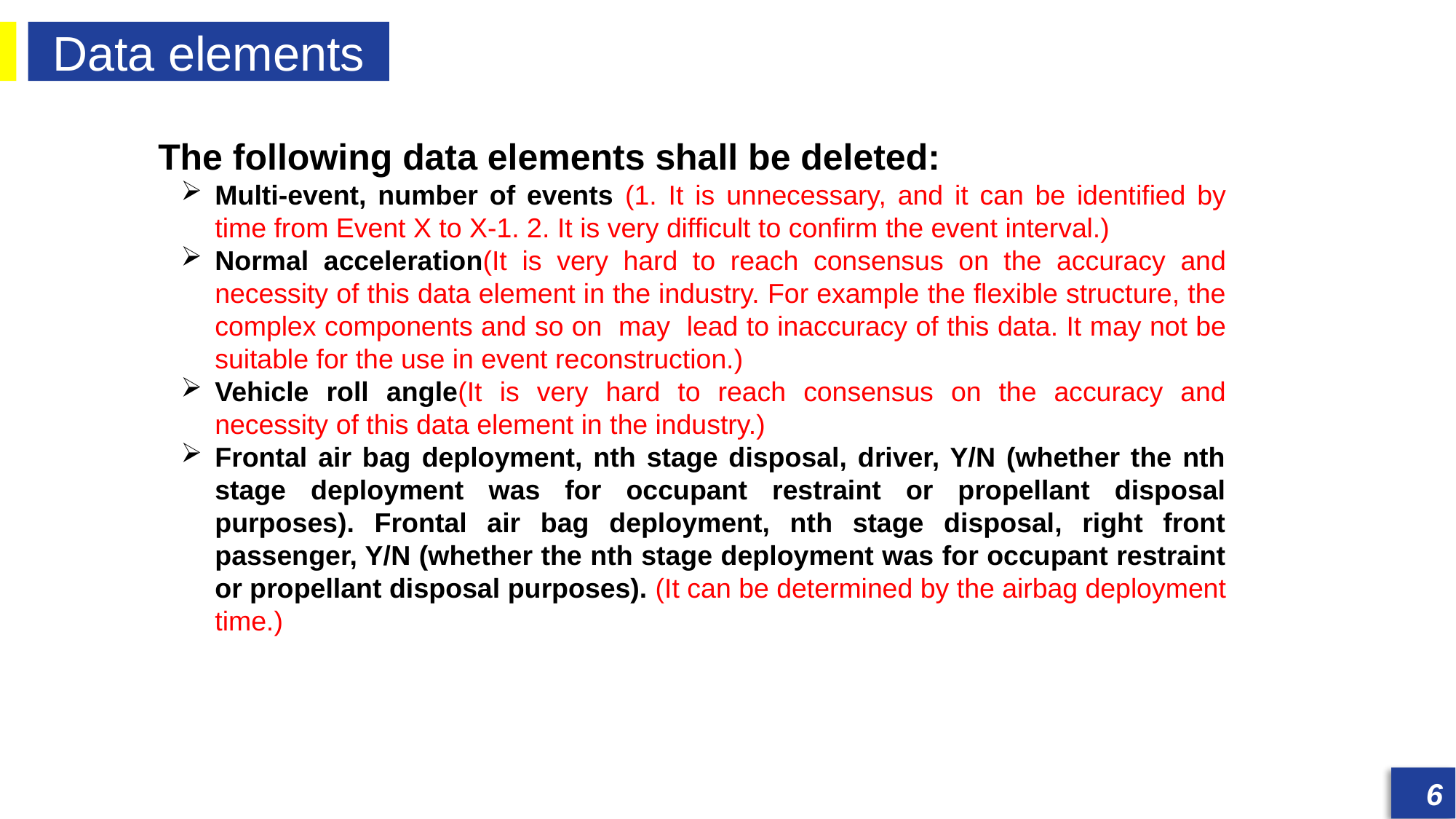

Data elements
发展历程
发展历程
The following data elements shall be deleted:
Multi-event, number of events (1. It is unnecessary, and it can be identified by time from Event X to X-1. 2. It is very difficult to confirm the event interval.)
Normal acceleration(It is very hard to reach consensus on the accuracy and necessity of this data element in the industry. For example the flexible structure, the complex components and so on  may  lead to inaccuracy of this data. It may not be suitable for the use in event reconstruction.)
Vehicle roll angle(It is very hard to reach consensus on the accuracy and necessity of this data element in the industry.)
Frontal air bag deployment, nth stage disposal, driver, Y/N (whether the nth stage deployment was for occupant restraint or propellant disposal purposes). Frontal air bag deployment, nth stage disposal, right front passenger, Y/N (whether the nth stage deployment was for occupant restraint or propellant disposal purposes). (It can be determined by the airbag deployment time.)
6